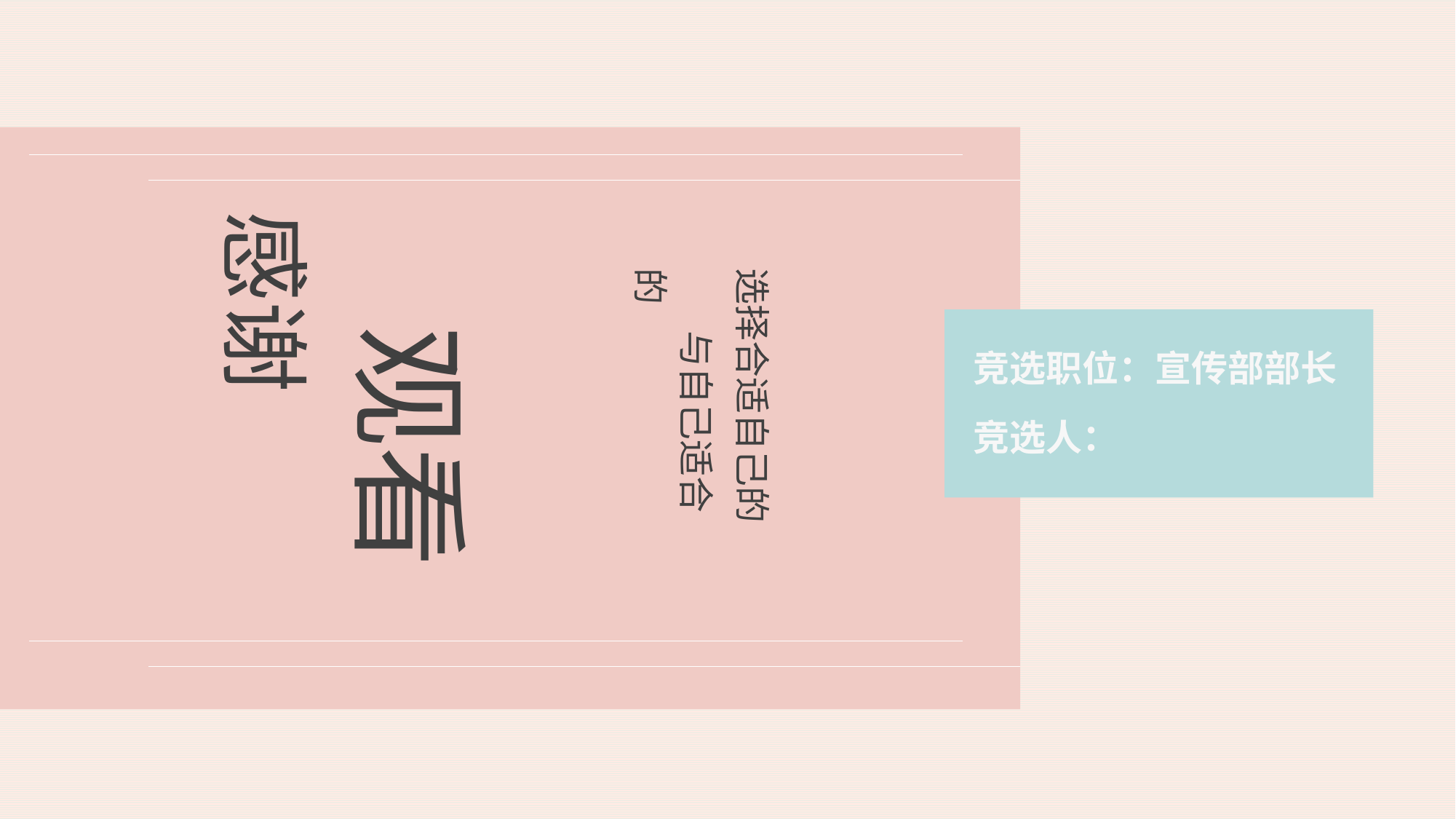

竞

感谢
观看
选择合适自己的
       与自己适合的
选

竞选职位：宣传部部长
竞选人：